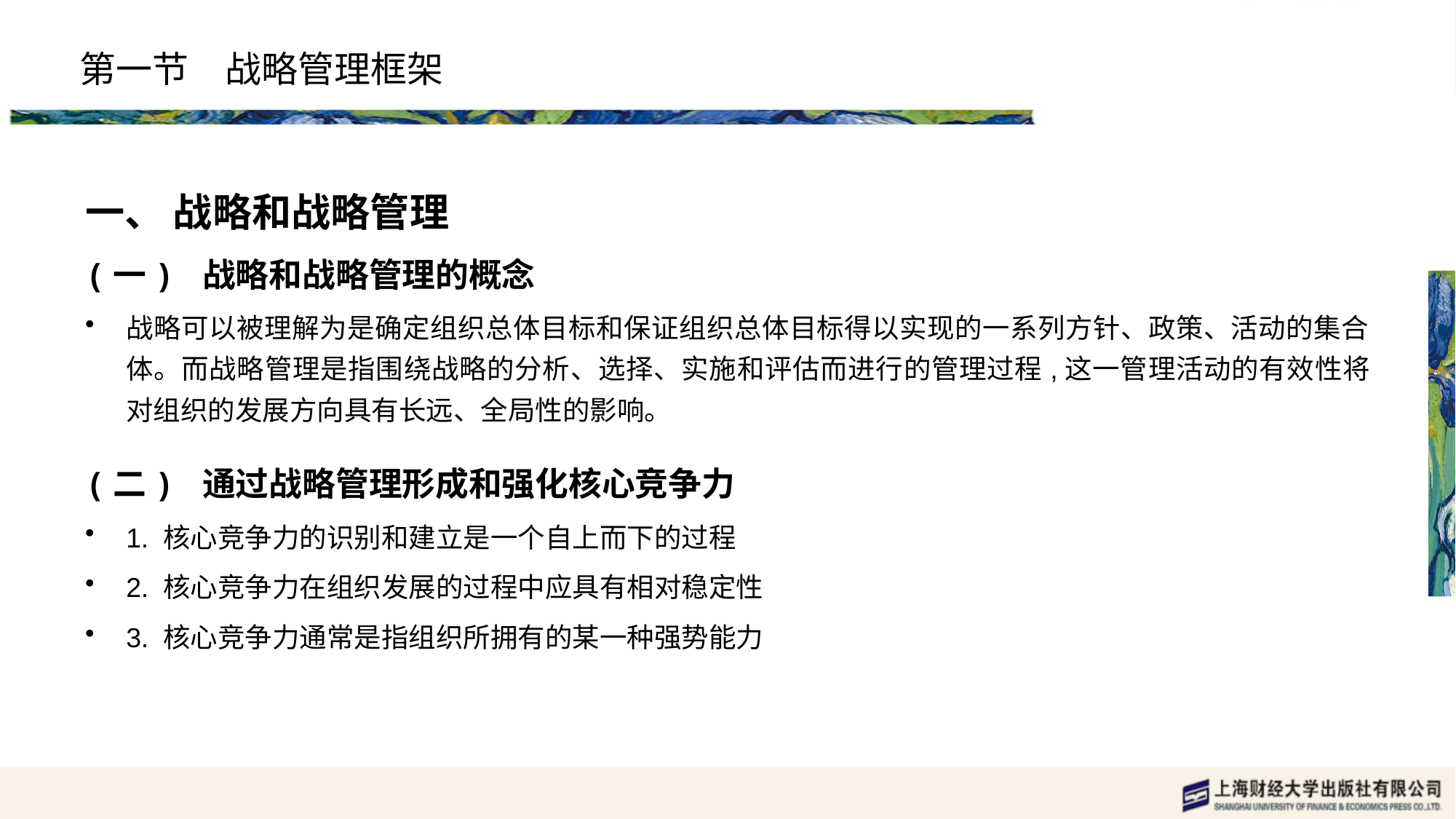

# 第一节　战略管理框架
一、 战略和战略管理
(一) 战略和战略管理的概念
战略可以被理解为是确定组织总体目标和保证组织总体目标得以实现的一系列方针、政策、活动的集合体。而战略管理是指围绕战略的分析、选择、实施和评估而进行的管理过程,这一管理活动的有效性将对组织的发展方向具有长远、全局性的影响。
(二) 通过战略管理形成和强化核心竞争力
1. 核心竞争力的识别和建立是一个自上而下的过程
2. 核心竞争力在组织发展的过程中应具有相对稳定性
3. 核心竞争力通常是指组织所拥有的某一种强势能力